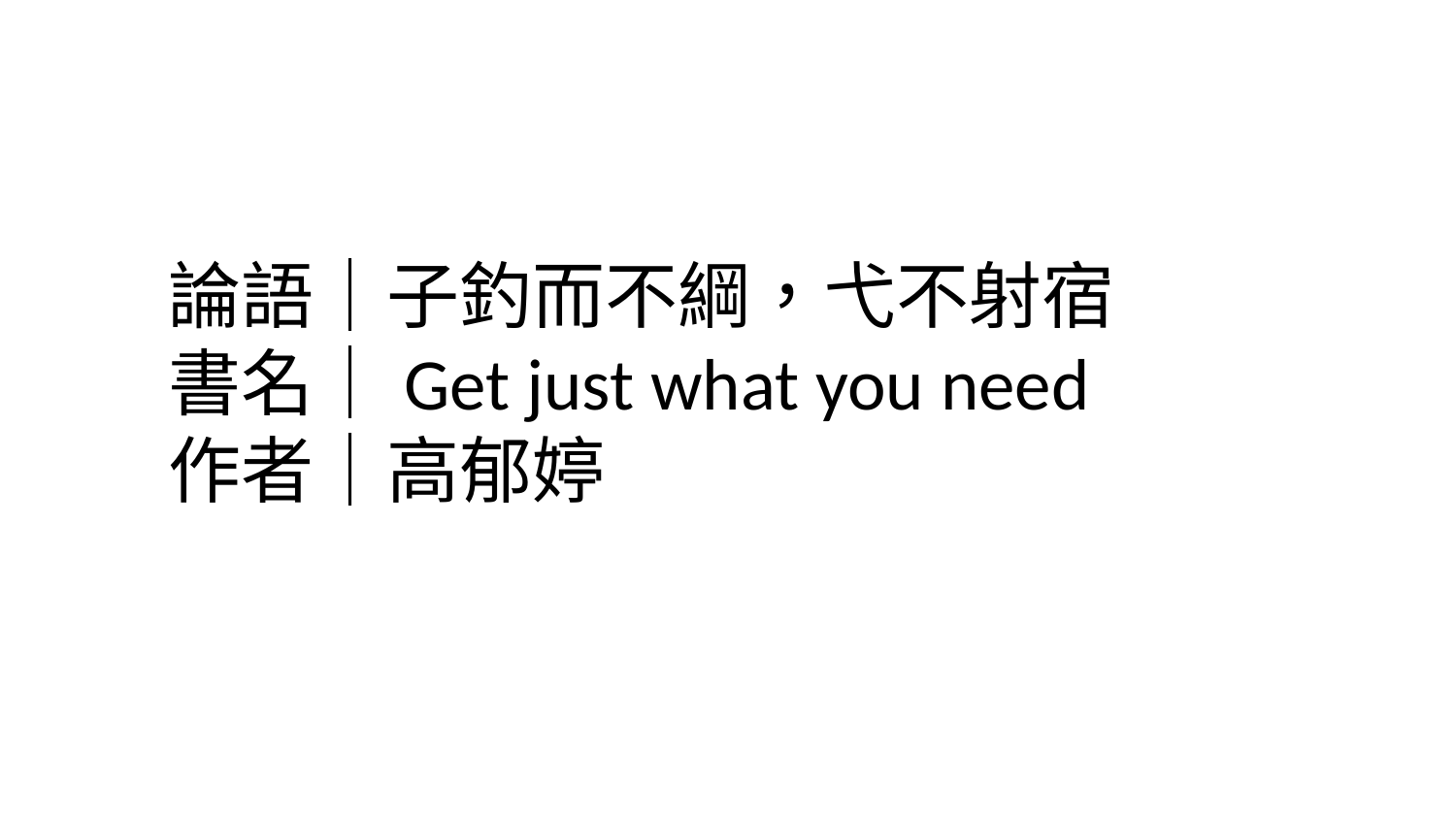

# 論語｜子釣而不綱，弋不射宿 書名｜Get just what you need 作者｜高郁婷